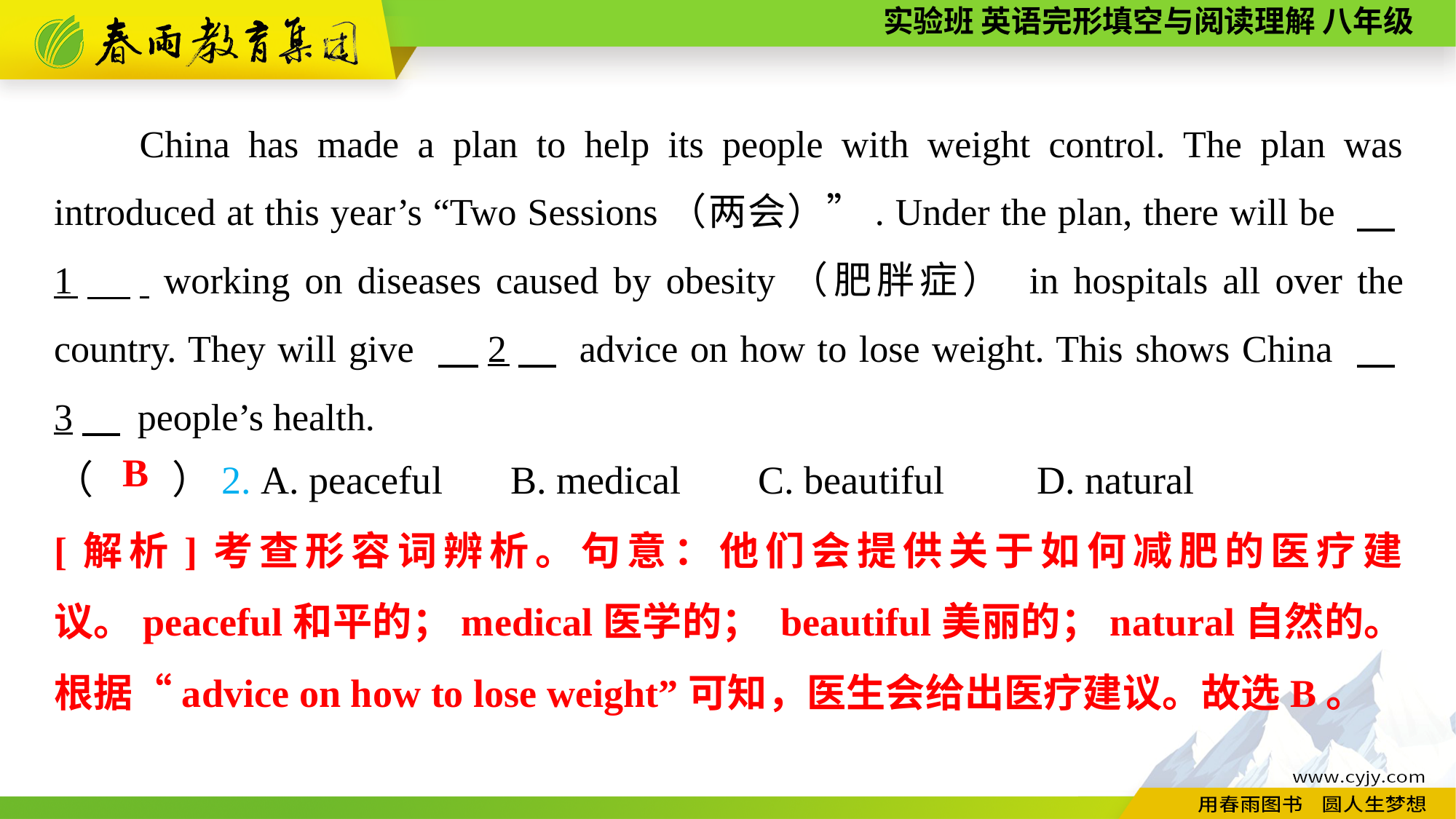

China has made a plan to help its people with weight control. The plan was introduced at this year’s “Two Sessions（两会）”. Under the plan, there will be 　1　. working on diseases caused by obesity（肥胖症） in hospitals all over the country. They will give 　2　 advice on how to lose weight. This shows China 　3　 people’s health.
（　　）2. A. peaceful	  B. medical	     C. beautiful	D. natural
B
[解析]考查形容词辨析。句意：他们会提供关于如何减肥的医疗建议。peaceful和平的；medical医学的； beautiful美丽的；natural自然的。根据“advice on how to lose weight”可知，医生会给出医疗建议。故选B。